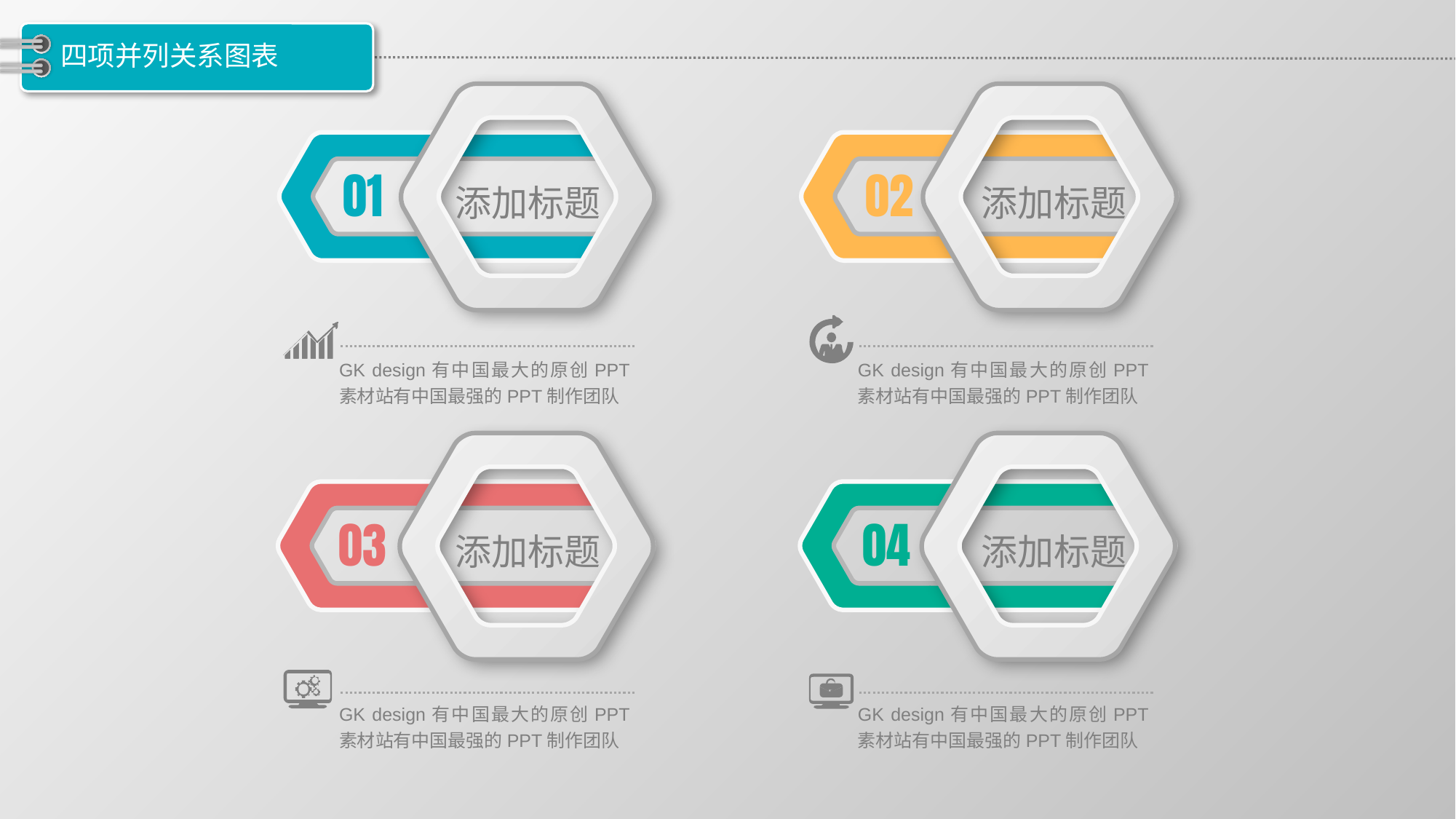

# 四项并列关系图表

01
02
添加标题
添加标题

GK design有中国最大的原创PPT素材站有中国最强的PPT制作团队
GK design有中国最大的原创PPT素材站有中国最强的PPT制作团队

03
04
添加标题
添加标题

GK design有中国最大的原创PPT素材站有中国最强的PPT制作团队
GK design有中国最大的原创PPT素材站有中国最强的PPT制作团队